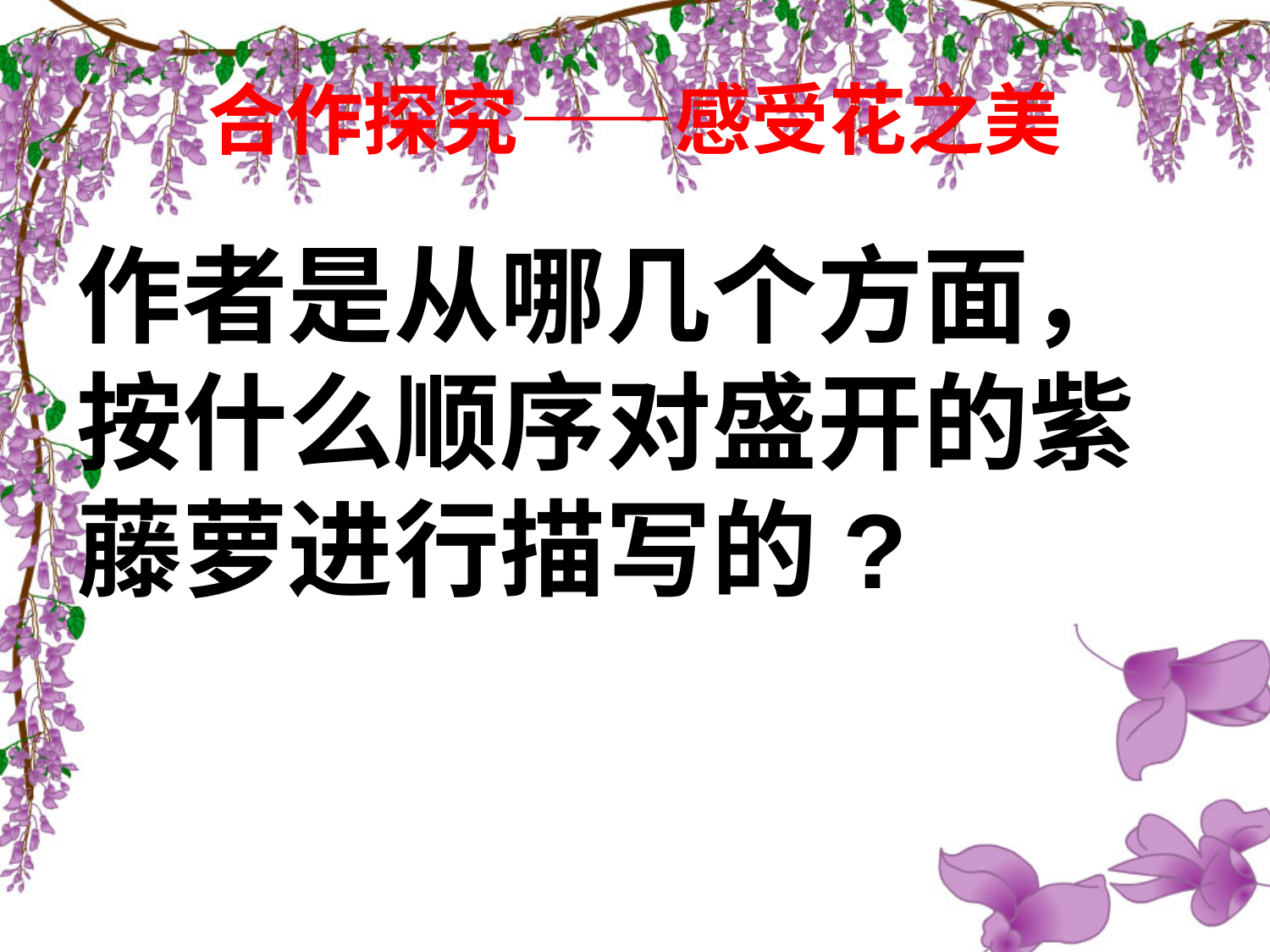

# 合作探究——感受花之美

作者是从哪几个方面，按什么顺序对盛开的紫藤萝进行描写的?